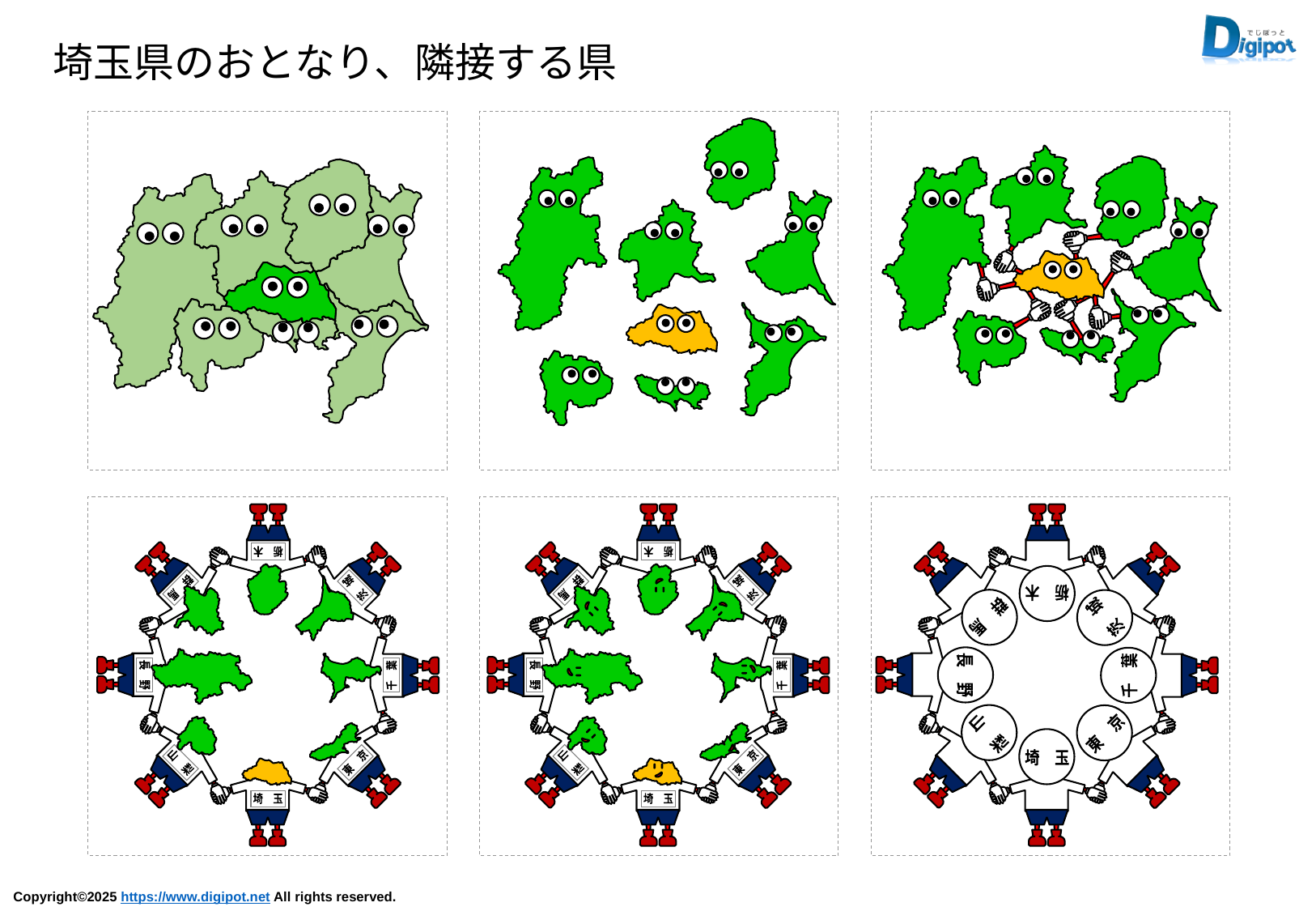

埼玉県のおとなり、隣接する県

栃　木

埼　玉

東　京

群　馬

茨　城

山　梨

千　葉

長　野

栃　木

埼　玉

東　京

群　馬

茨　城

山　梨

千　葉

長　野

栃　木

埼　玉

千　葉

長　野

茨　城

山　梨

東　京

群　馬